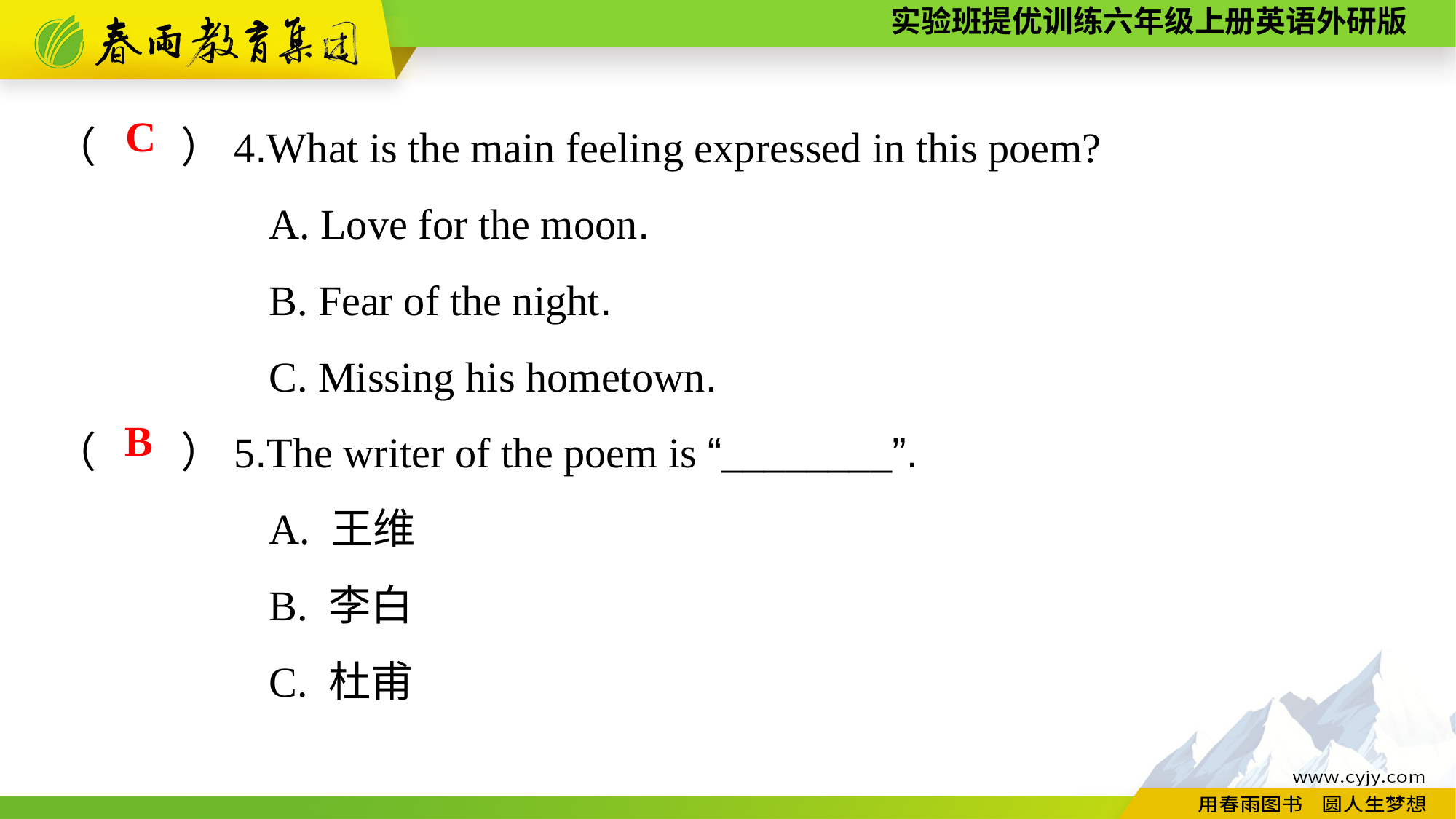

（　　）4.What is the main feeling expressed in this poem?
A. Love for the moon.
B. Fear of the night.
C. Missing his hometown.
（　　）5.The writer of the poem is “________”.
A. 王维
B. 李白
C. 杜甫
C
B